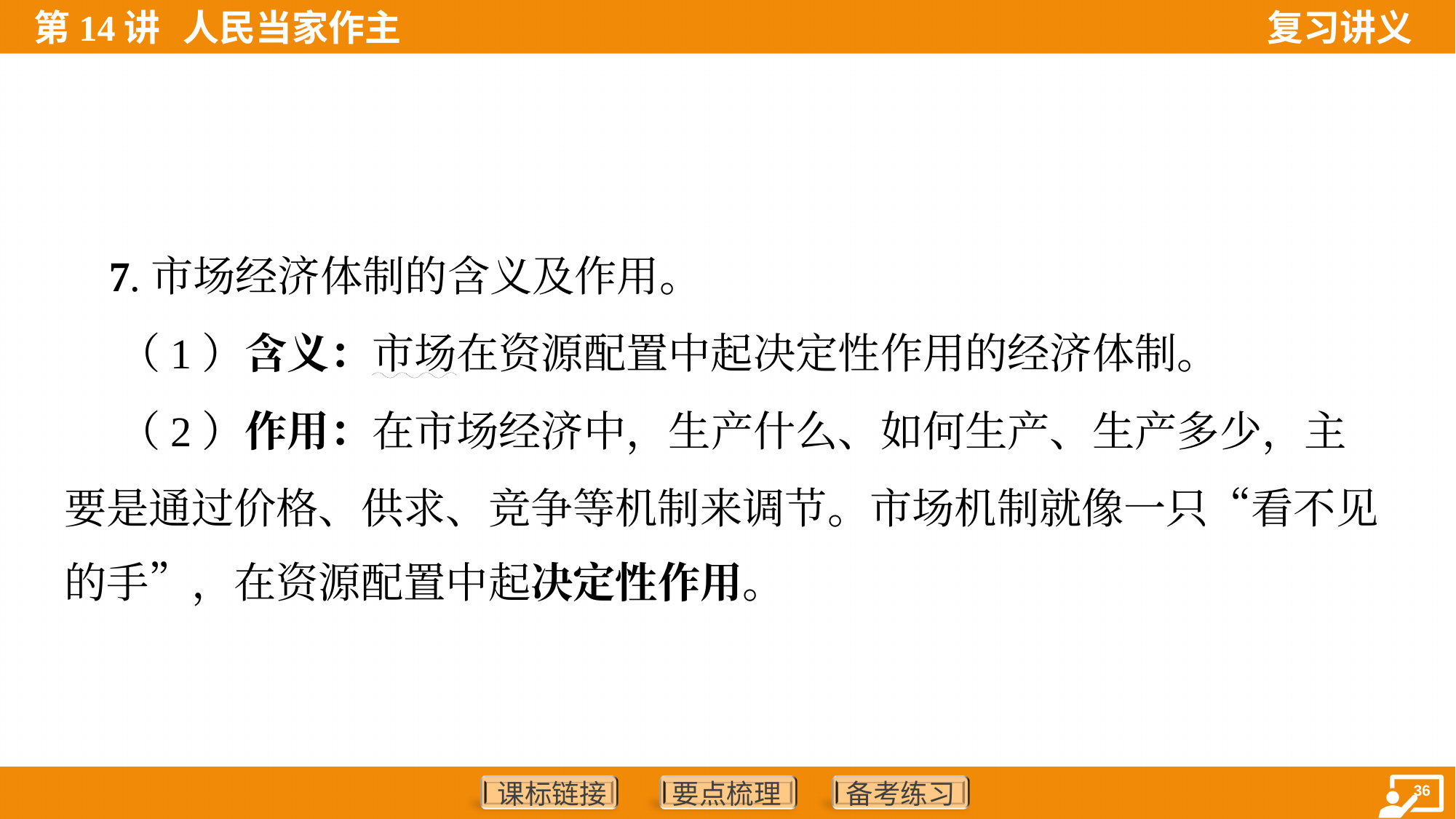

7.市场经济体制的含义及作用。
    （1）含义：市场在资源配置中起决定性作用的经济体制。
    （2）作用：在市场经济中，生产什么、如何生产、生产多少，主
要是通过价格、供求、竞争等机制来调节。市场机制就像一只“看不见
的手”，在资源配置中起决定性作用。